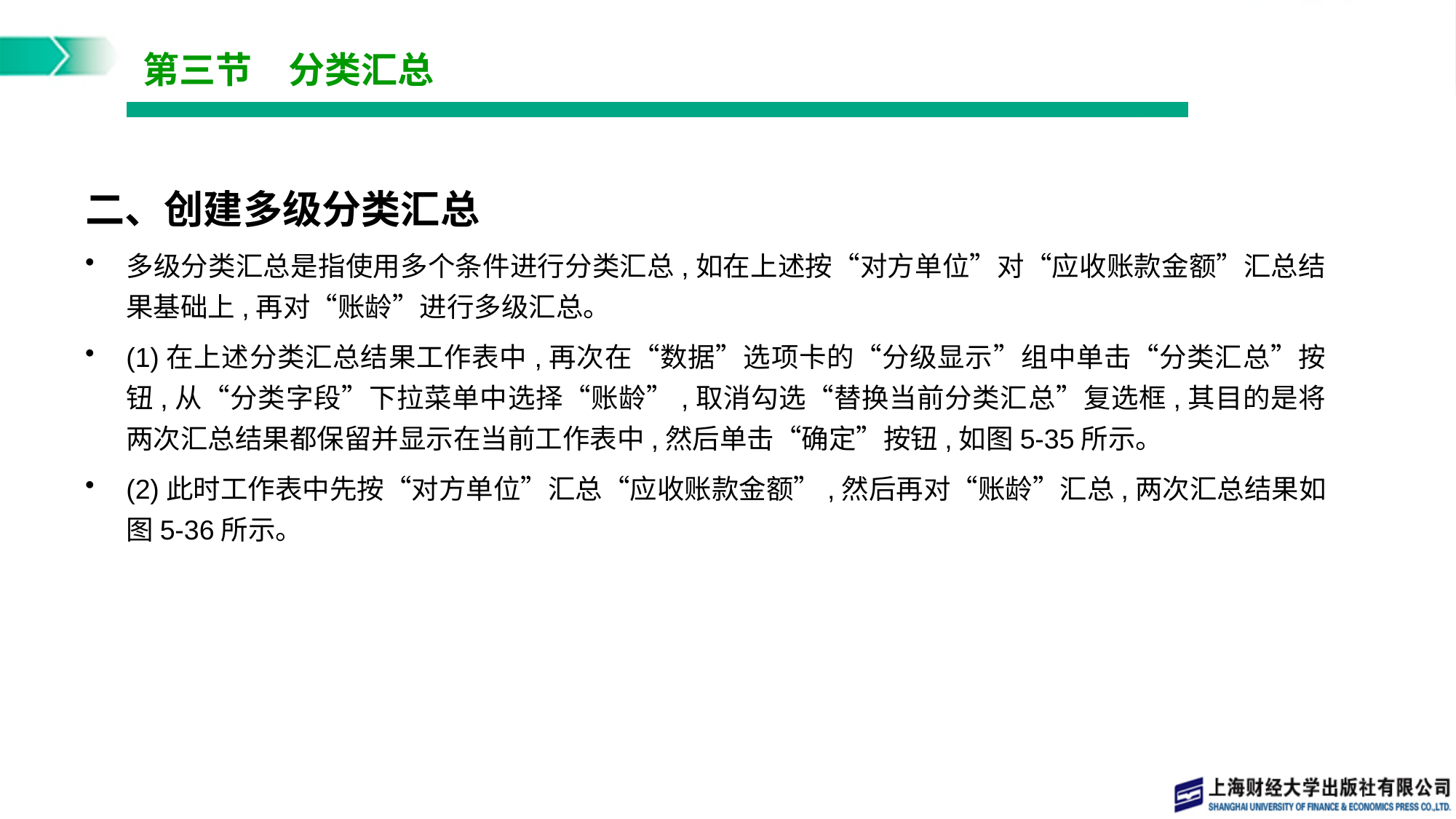

# 第三节　分类汇总
二、创建多级分类汇总
多级分类汇总是指使用多个条件进行分类汇总,如在上述按“对方单位”对“应收账款金额”汇总结果基础上,再对“账龄”进行多级汇总。
(1)在上述分类汇总结果工作表中,再次在“数据”选项卡的“分级显示”组中单击“分类汇总”按钮,从“分类字段”下拉菜单中选择“账龄”,取消勾选“替换当前分类汇总”复选框,其目的是将两次汇总结果都保留并显示在当前工作表中,然后单击“确定”按钮,如图5-35所示。
(2)此时工作表中先按“对方单位”汇总“应收账款金额”,然后再对“账龄”汇总,两次汇总结果如图5-36所示。